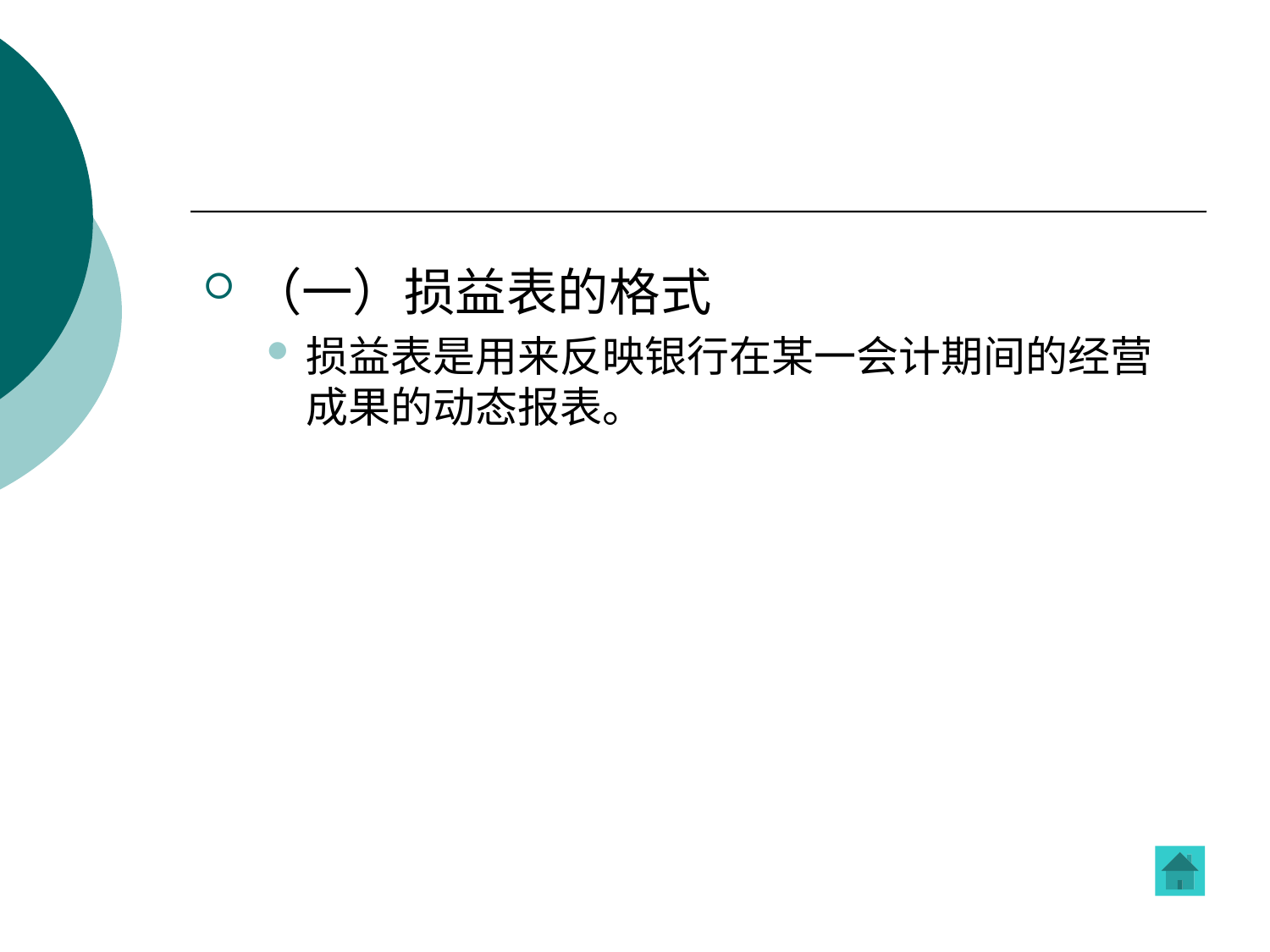

#
（一）损益表的格式
损益表是用来反映银行在某一会计期间的经营成果的动态报表。